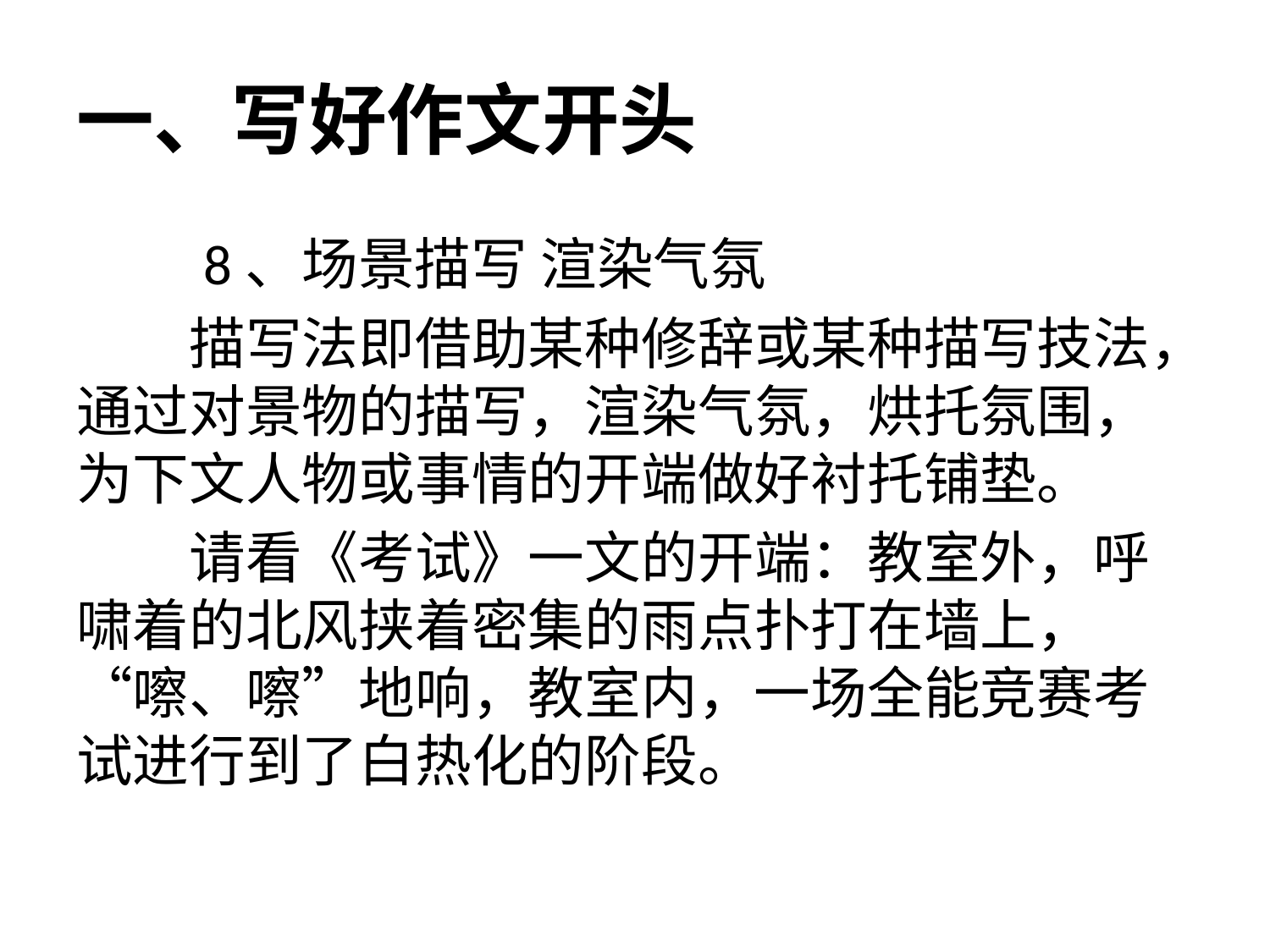

# 一、写好作文开头
          8、场景描写 渲染气氛
　　描写法即借助某种修辞或某种描写技法，通过对景物的描写，渲染气氛，烘托氛围，为下文人物或事情的开端做好衬托铺垫。
　　请看《考试》一文的开端：教室外，呼啸着的北风挟着密集的雨点扑打在墙上，“嚓、嚓”地响，教室内，一场全能竞赛考试进行到了白热化的阶段。